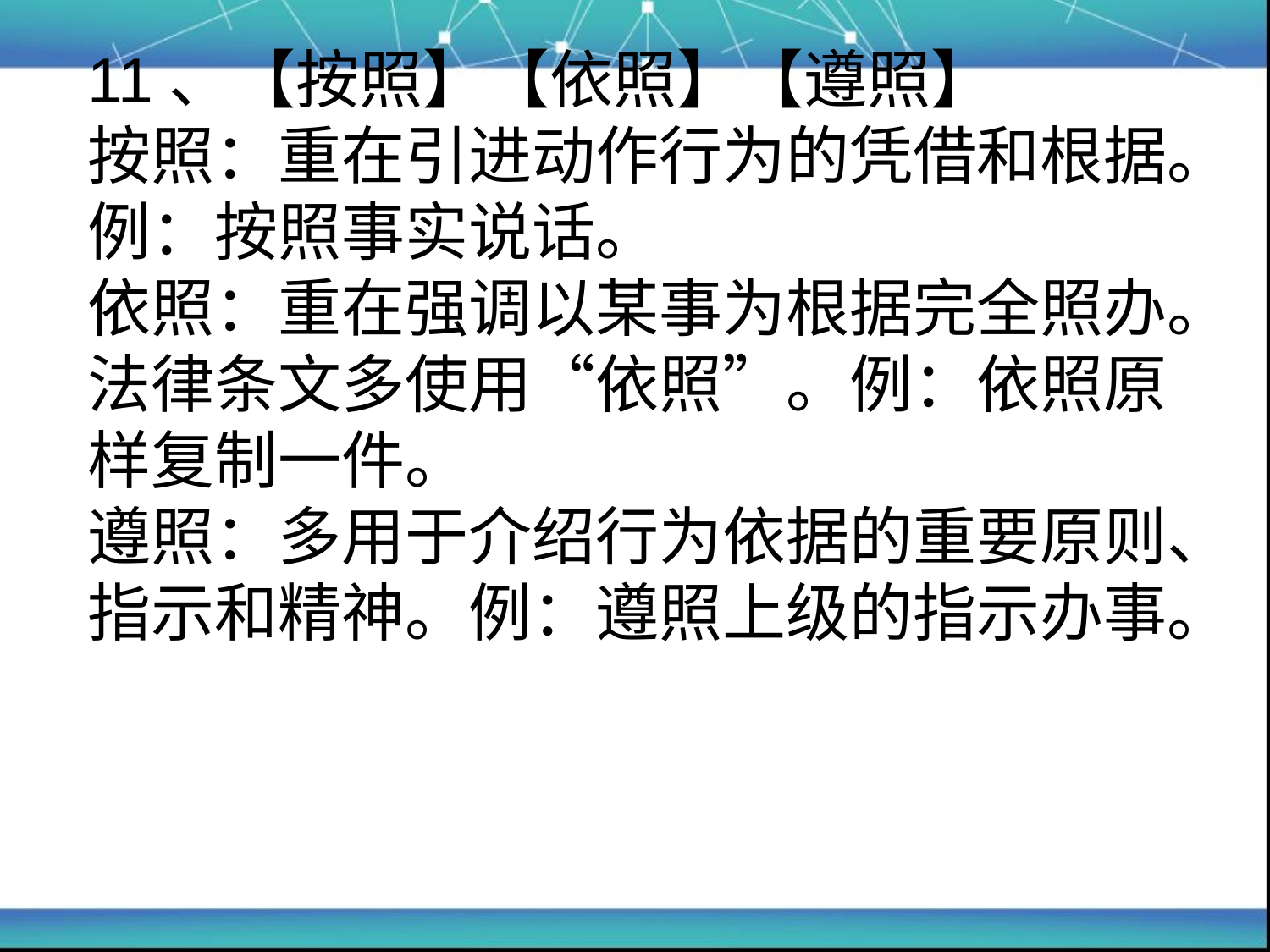

# 11、【按照】【依照】【遵照】 按照：重在引进动作行为的凭借和根据。例：按照事实说话。 依照：重在强调以某事为根据完全照办。法律条文多使用“依照”。例：依照原样复制一件。 遵照：多用于介绍行为依据的重要原则、指示和精神。例：遵照上级的指示办事。